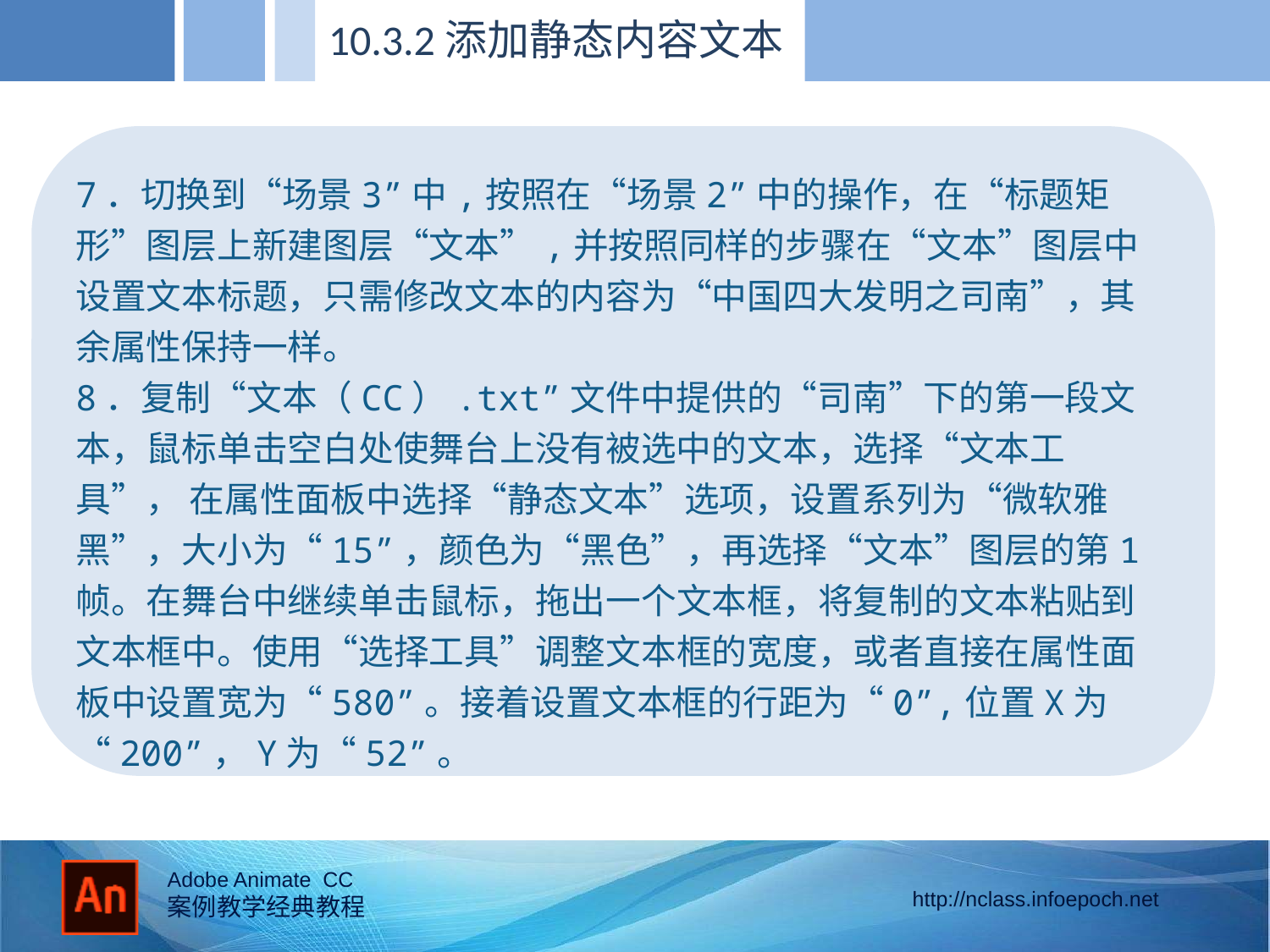

10.3.2添加静态内容文本
7．切换到“场景3”中,按照在“场景2”中的操作，在“标题矩形”图层上新建图层“文本”,并按照同样的步骤在“文本”图层中设置文本标题，只需修改文本的内容为“中国四大发明之司南”，其余属性保持一样。
8．复制“文本（CC）.txt”文件中提供的“司南”下的第一段文本，鼠标单击空白处使舞台上没有被选中的文本，选择“文本工具”， 在属性面板中选择“静态文本”选项，设置系列为“微软雅黑”，大小为“15”，颜色为“黑色”，再选择“文本”图层的第1帧。在舞台中继续单击鼠标，拖出一个文本框，将复制的文本粘贴到文本框中。使用“选择工具”调整文本框的宽度，或者直接在属性面板中设置宽为“580”。接着设置文本框的行距为“0”,位置X为“200”，Y为“52”。